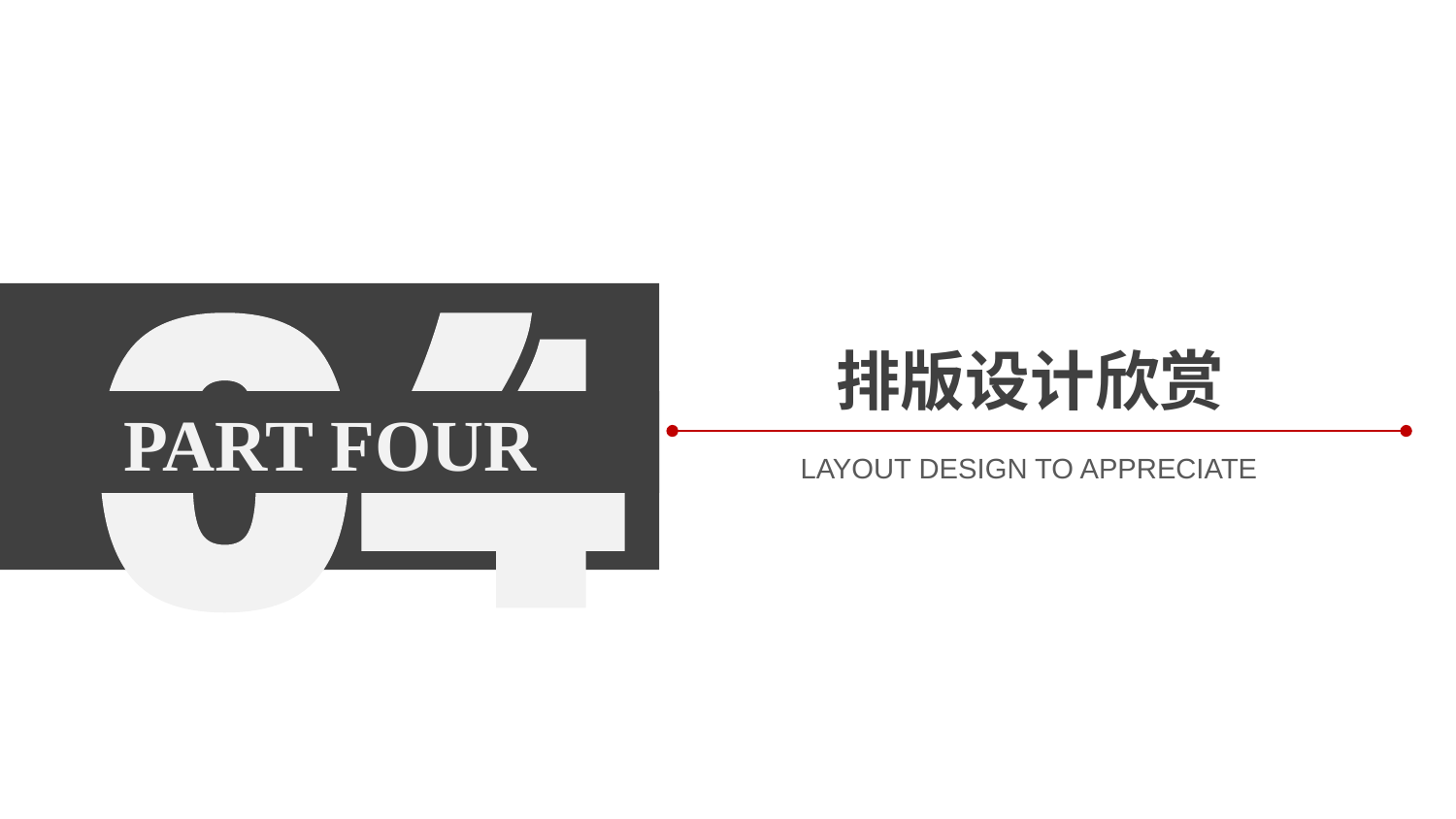

04
      PART FOUR

排版设计欣赏
LAYOUT DESIGN TO APPRECIATE